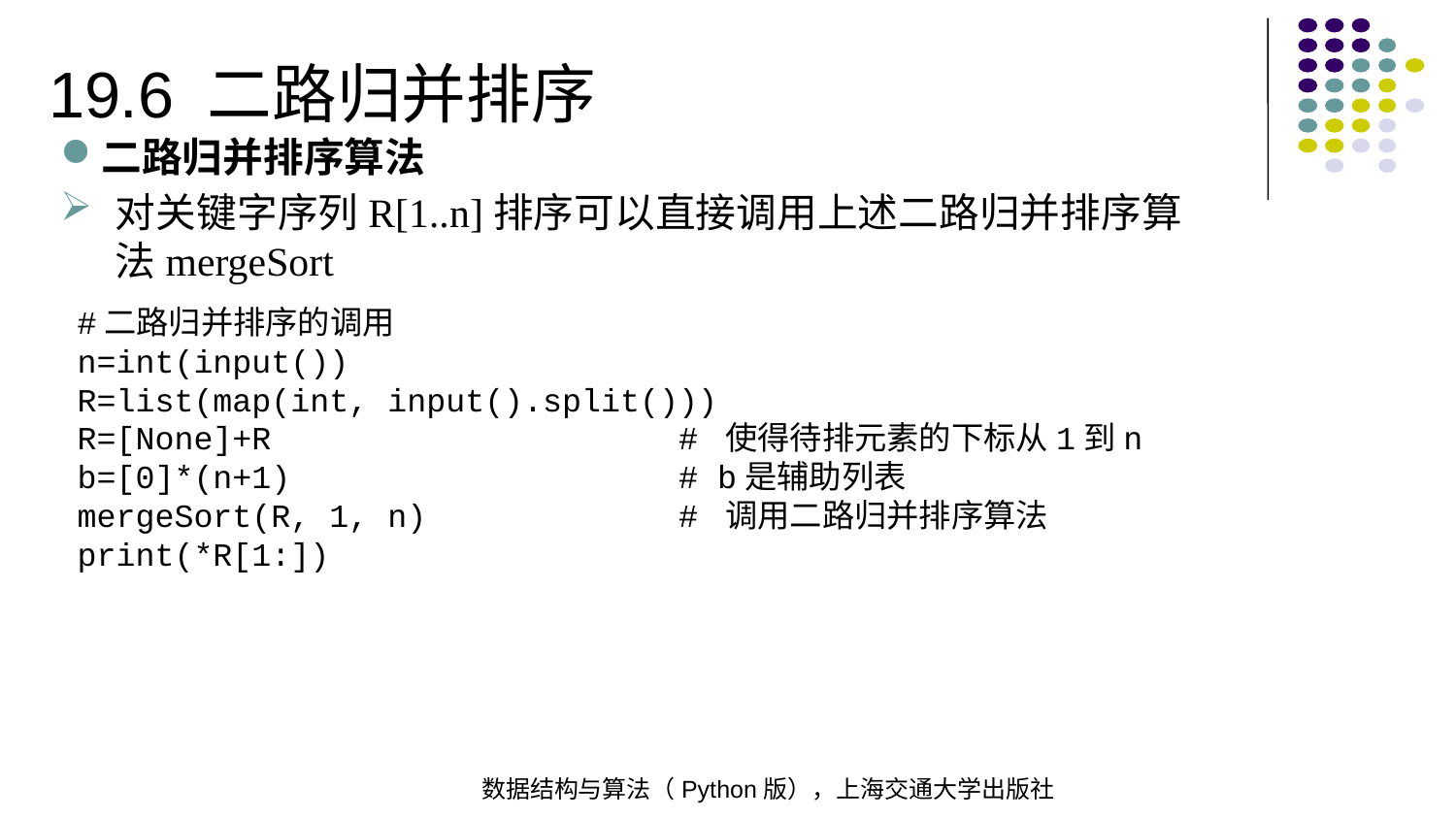

19.6 二路归并排序
二路归并排序算法
对关键字序列R[1..n]排序可以直接调用上述二路归并排序算法mergeSort
#二路归并排序的调用
n=int(input())
R=list(map(int, input().split()))
R=[None]+R                     # 使得待排元素的下标从1到n
b=[0]*(n+1)                    # b是辅助列表
mergeSort(R, 1, n)             # 调用二路归并排序算法
print(*R[1:])